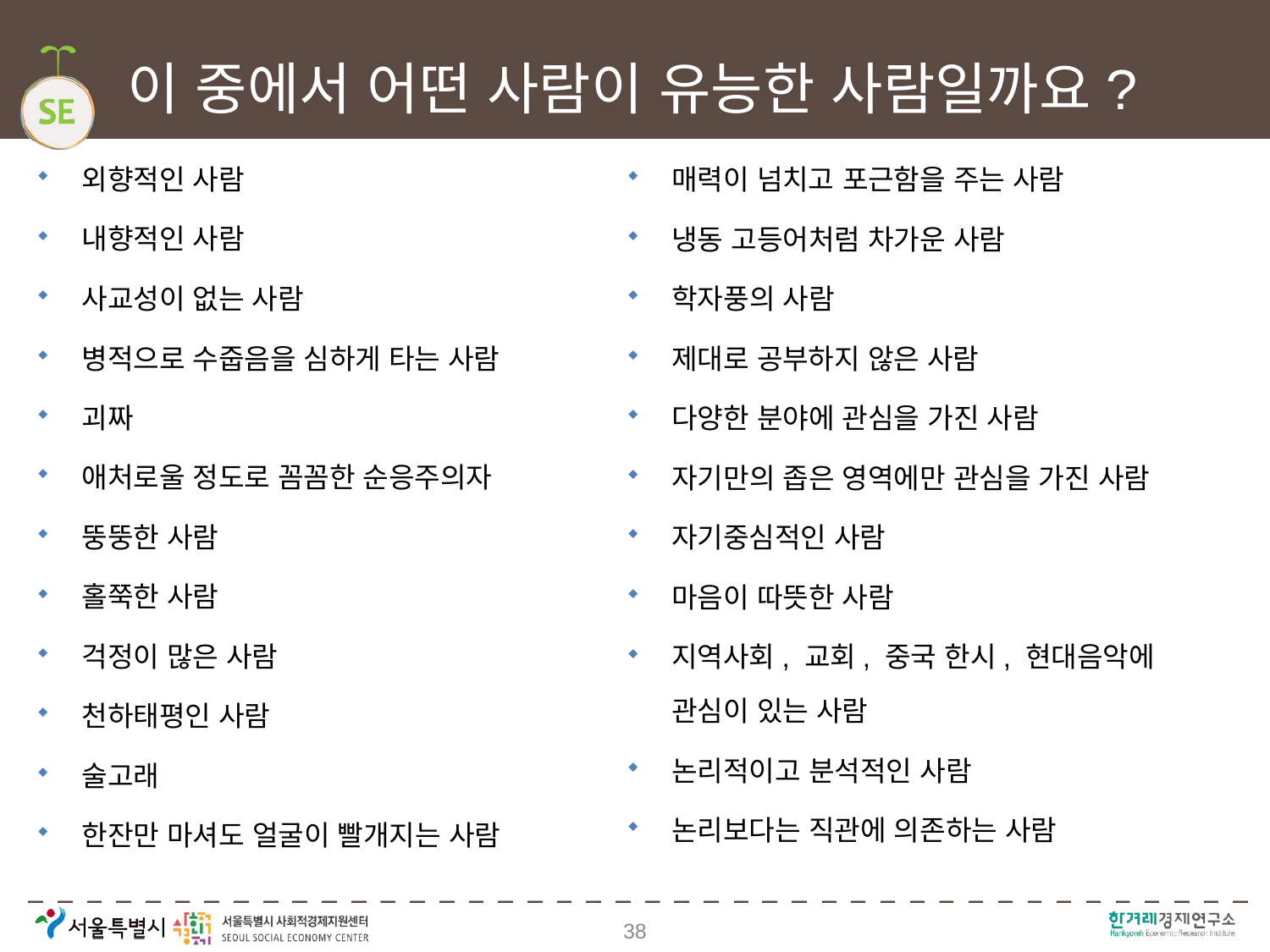

# 이 중에서 어떤 사람이 유능한 사람일까요?

외향적인 사람
내향적인 사람
사교성이 없는 사람
병적으로 수줍음을 심하게 타는 사람
괴짜
애처로울 정도로 꼼꼼한 순응주의자
뚱뚱한 사람
홀쭉한 사람
걱정이 많은 사람
천하태평인 사람
술고래
한잔만 마셔도 얼굴이 빨개지는 사람

매력이 넘치고 포근함을 주는 사람
냉동 고등어처럼 차가운 사람
학자풍의 사람
제대로 공부하지 않은 사람
다양한 분야에 관심을 가진 사람
자기만의 좁은 영역에만 관심을 가진 사람
자기중심적인 사람
마음이 따뜻한 사람
지역사회, 교회, 중국 한시, 현대음악에 관심이 있는 사람
논리적이고 분석적인 사람
논리보다는 직관에 의존하는 사람
38